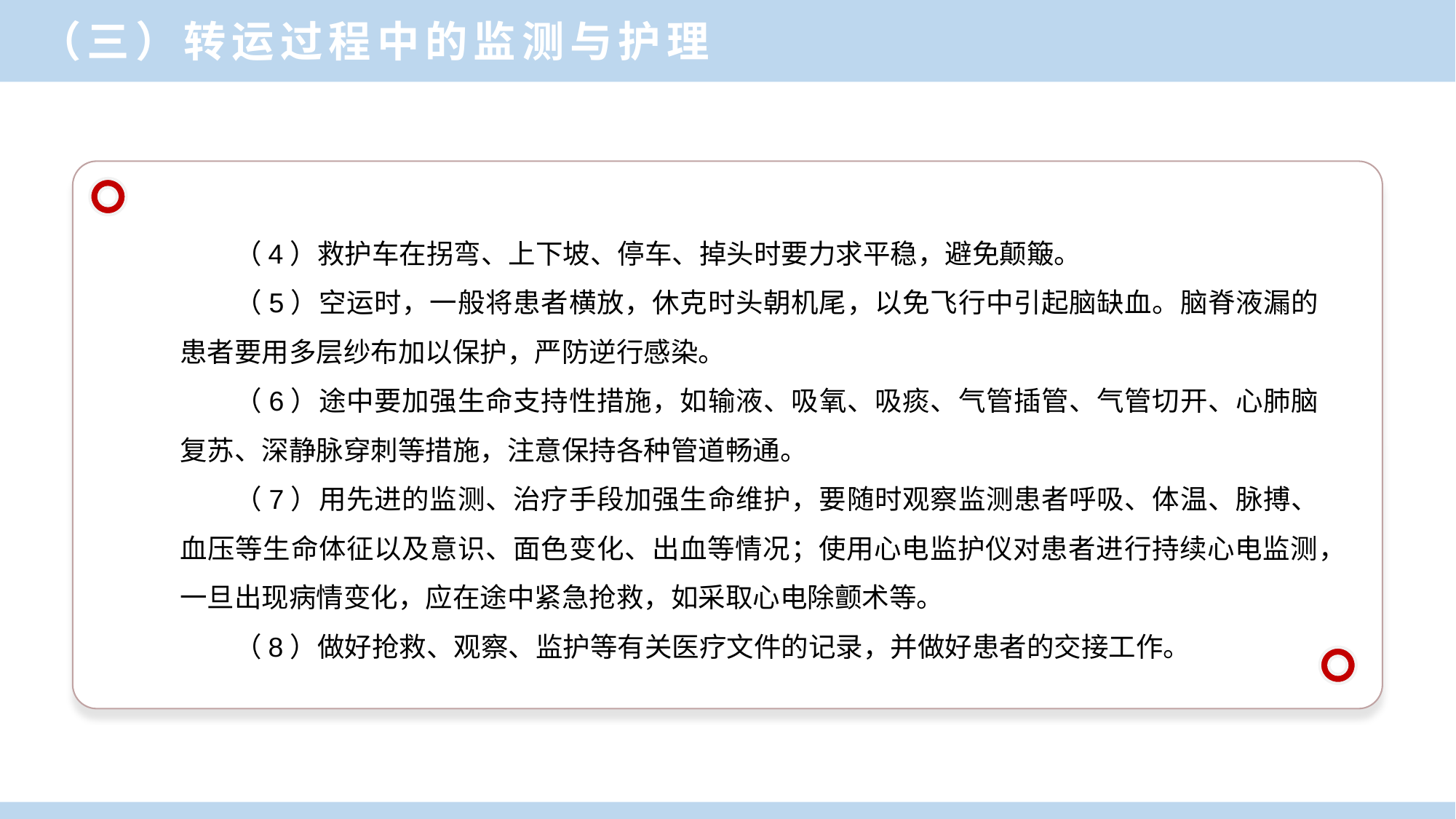

（三）转运过程中的监测与护理

（4）救护车在拐弯、上下坡、停车、掉头时要力求平稳，避免颠簸。
（5）空运时，一般将患者横放，休克时头朝机尾，以免飞行中引起脑缺血。脑脊液漏的患者要用多层纱布加以保护，严防逆行感染。
（6）途中要加强生命支持性措施，如输液、吸氧、吸痰、气管插管、气管切开、心肺脑复苏、深静脉穿刺等措施，注意保持各种管道畅通。
（7）用先进的监测、治疗手段加强生命维护，要随时观察监测患者呼吸、体温、脉搏、血压等生命体征以及意识、面色变化、出血等情况；使用心电监护仪对患者进行持续心电监测，一旦出现病情变化，应在途中紧急抢救，如采取心电除颤术等。
（8）做好抢救、观察、监护等有关医疗文件的记录，并做好患者的交接工作。